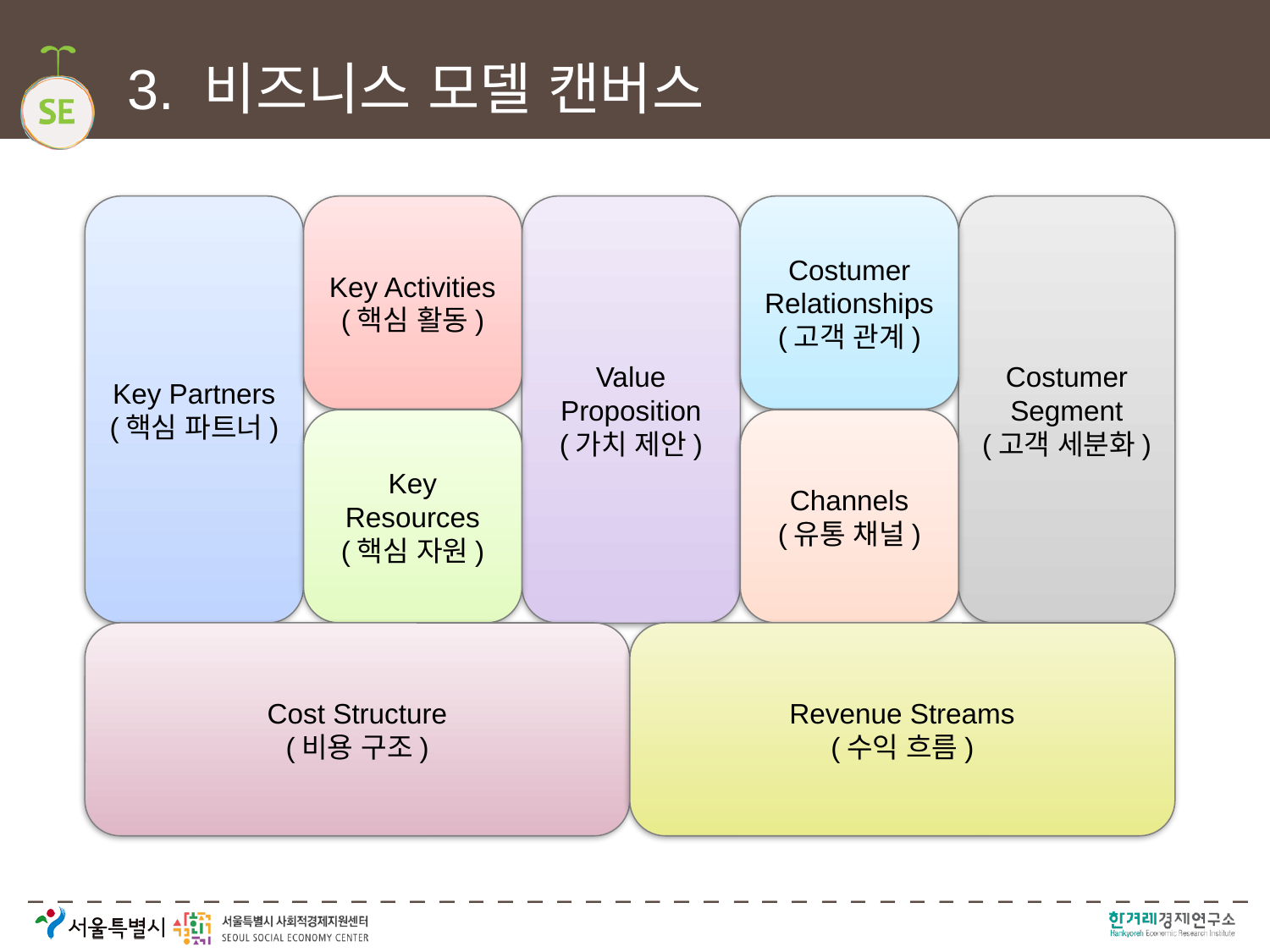

# 3. 비즈니스 모델 캔버스
Key Partners
(핵심 파트너)
Key Activities
(핵심 활동)
Value
Proposition
(가치 제안)
Costumer
Relationships
(고객 관계)
Costumer
Segment
(고객 세분화)
Key Resources
(핵심 자원)
Channels
(유통 채널)
Cost Structure
(비용 구조)
Revenue Streams
(수익 흐름)